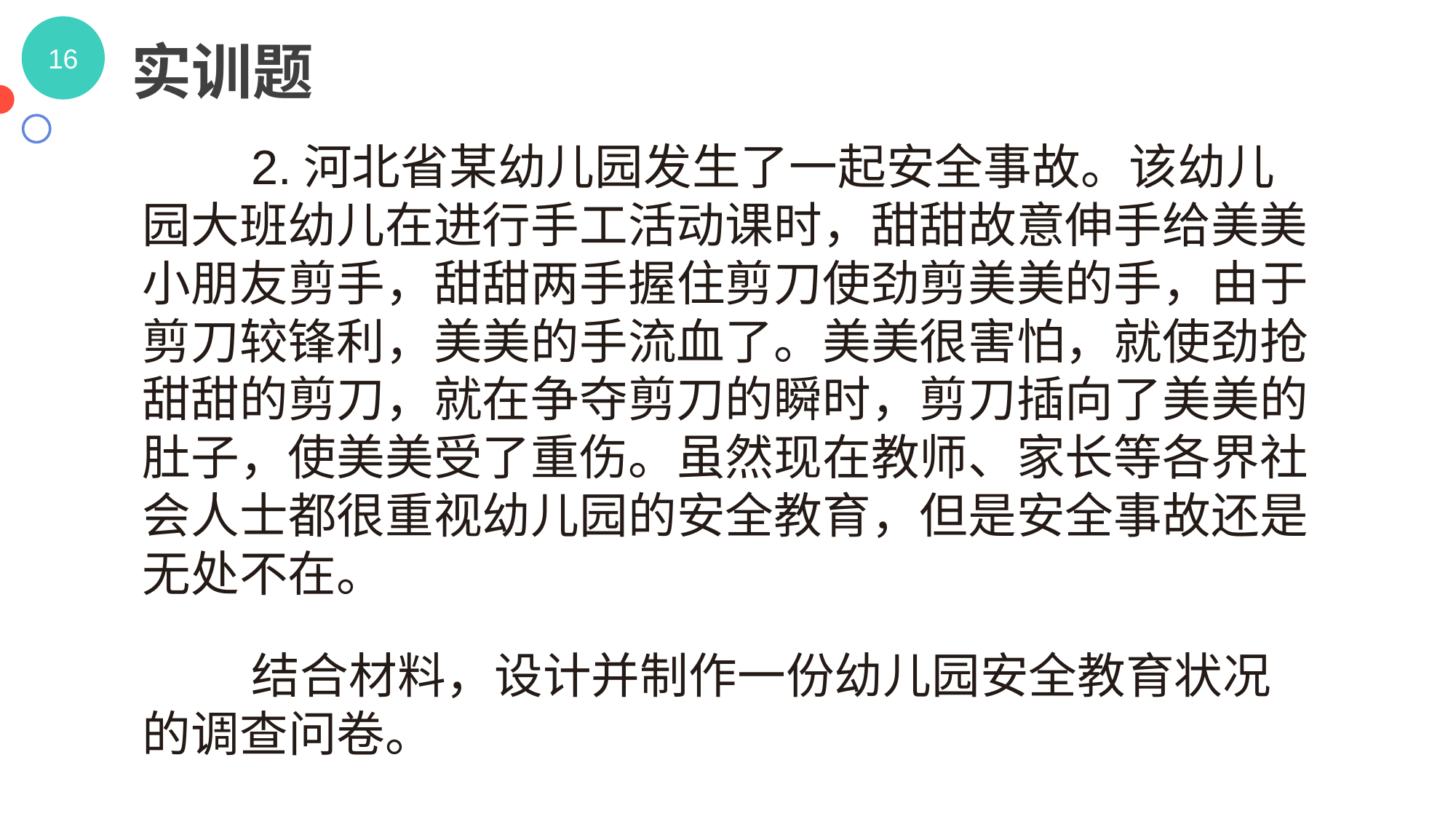

实训题
	2.河北省某幼儿园发生了一起安全事故。该幼儿园大班幼儿在进行手工活动课时，甜甜故意伸手给美美小朋友剪手，甜甜两手握住剪刀使劲剪美美的手，由于剪刀较锋利，美美的手流血了。美美很害怕，就使劲抢甜甜的剪刀，就在争夺剪刀的瞬时，剪刀插向了美美的肚子，使美美受了重伤。虽然现在教师、家长等各界社会人士都很重视幼儿园的安全教育，但是安全事故还是无处不在。

	结合材料，设计并制作一份幼儿园安全教育状况的调查问卷。